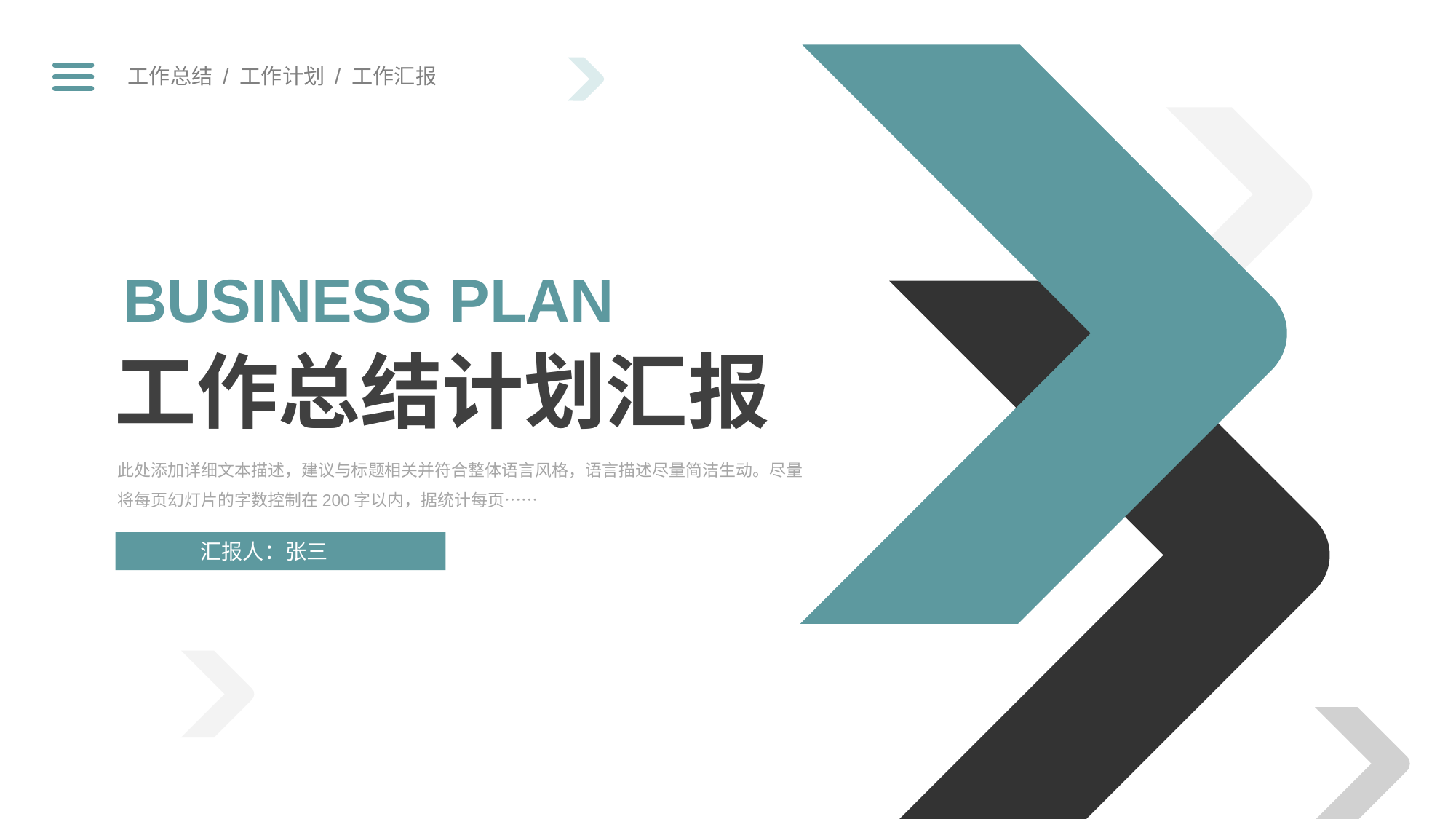

工作总结 / 工作计划 / 工作汇报

BUSINESS PLAN

工作总结计划汇报
此处添加详细文本描述，建议与标题相关并符合整体语言风格，语言描述尽量简洁生动。尽量将每页幻灯片的字数控制在200字以内，据统计每页……

汇报人：张三